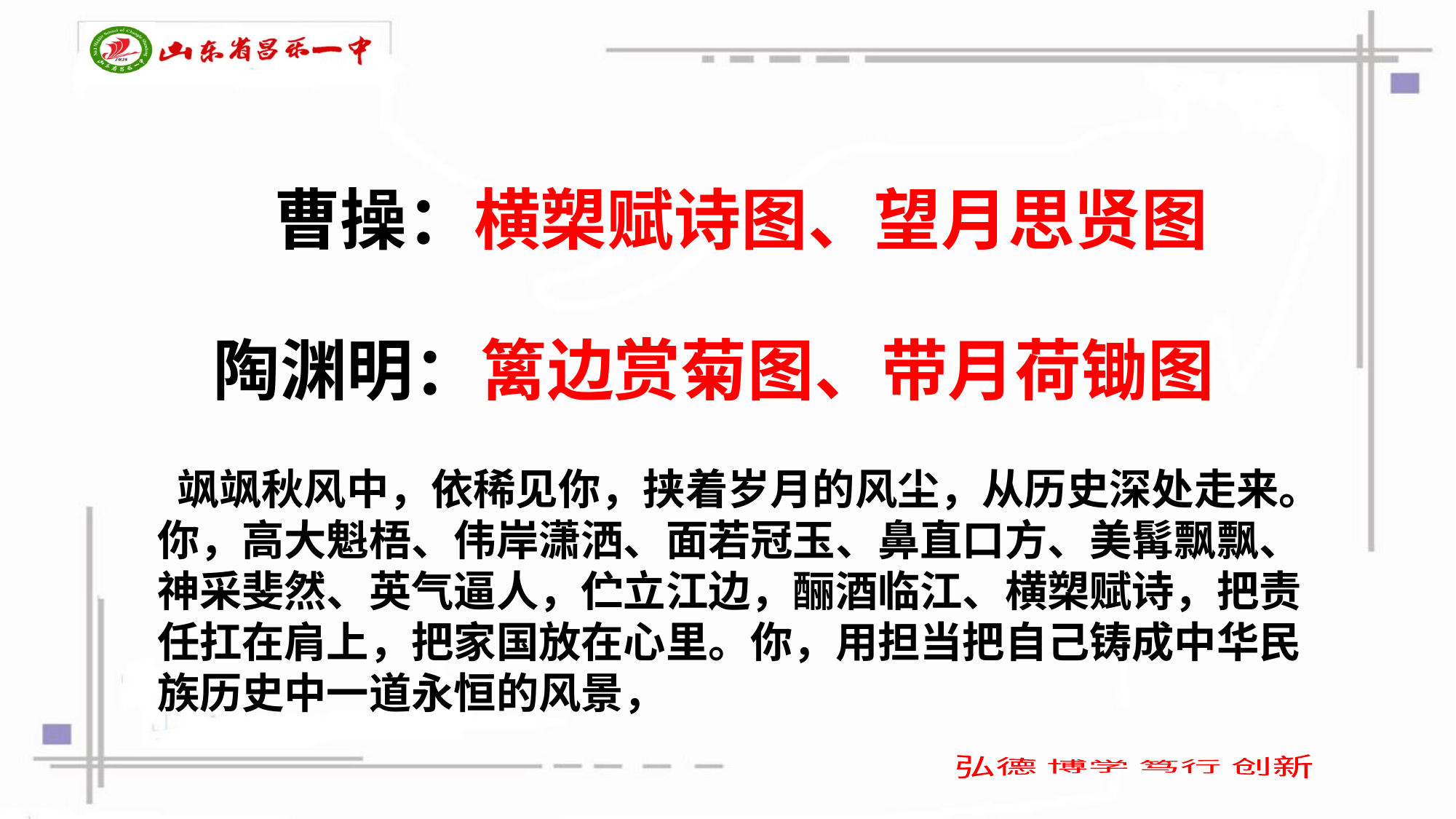

曹操：横槊赋诗图、望月思贤图
陶渊明：篱边赏菊图、带月荷锄图
 飒飒秋风中，依稀见你，挟着岁月的风尘，从历史深处走来。你，高大魁梧、伟岸潇洒、面若冠玉、鼻直口方、美髯飘飘、神采斐然、英气逼人，伫立江边，酾酒临江、横槊赋诗，把责任扛在肩上，把家国放在心里。你，用担当把自己铸成中华民族历史中一道永恒的风景，